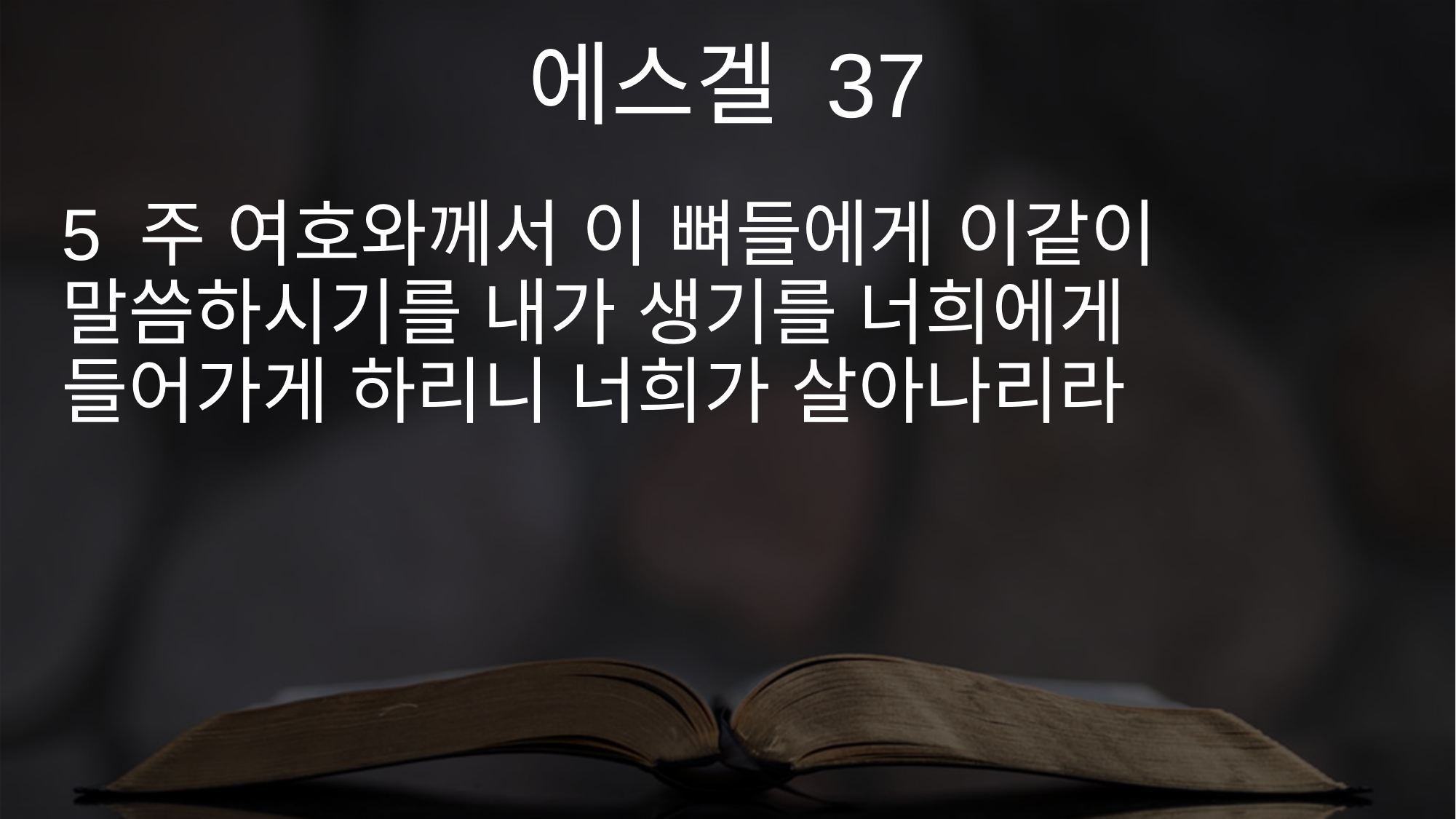

에스겔 37
5 주 여호와께서 이 뼈들에게 이같이 말씀하시기를 내가 생기를 너희에게 들어가게 하리니 너희가 살아나리라